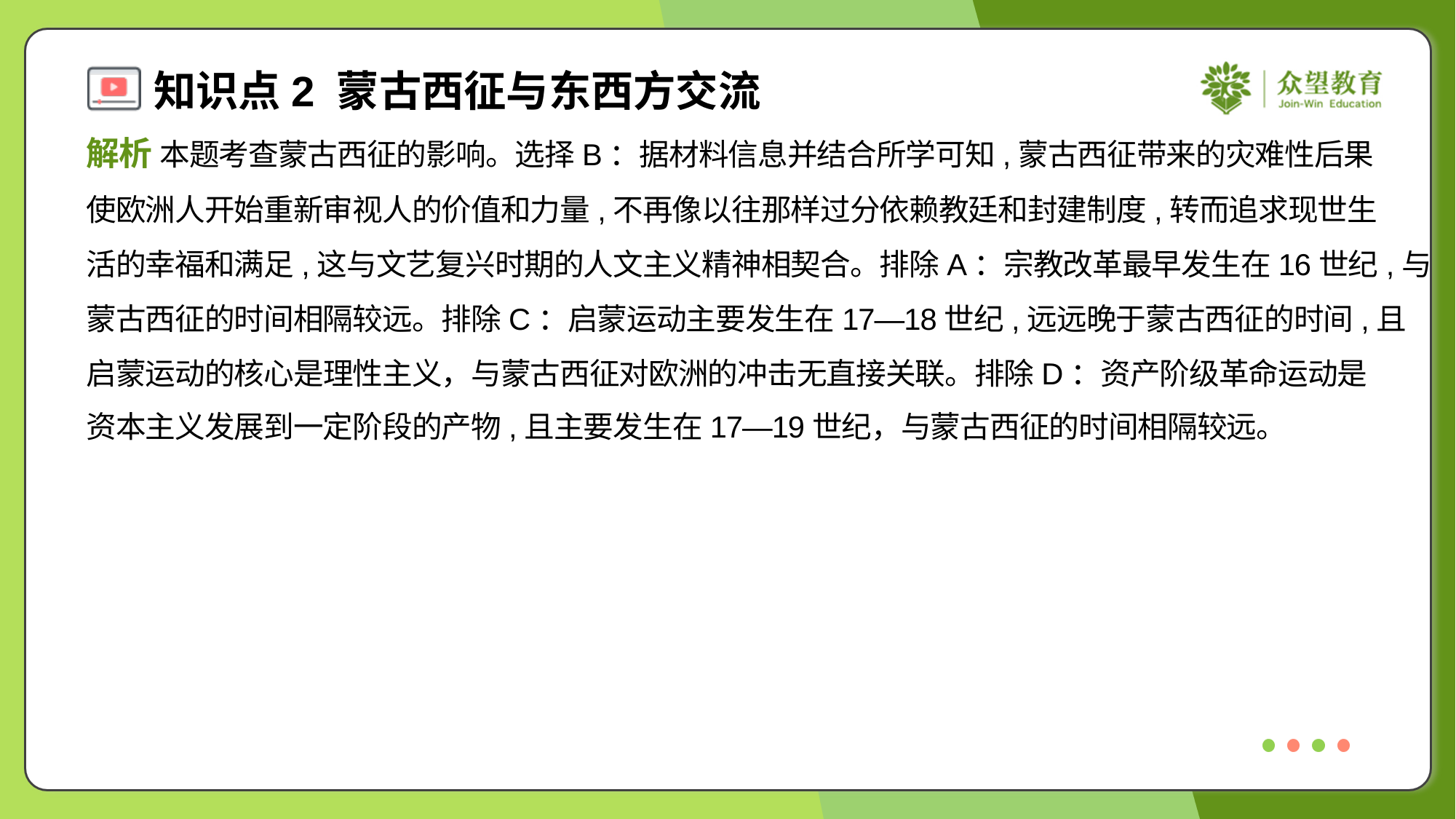

解析 本题考查蒙古西征的影响。选择B：据材料信息并结合所学可知,蒙古西征带来的灾难性后果
使欧洲人开始重新审视人的价值和力量,不再像以往那样过分依赖教廷和封建制度,转而追求现世生
活的幸福和满足,这与文艺复兴时期的人文主义精神相契合。排除A：宗教改革最早发生在16世纪,与
蒙古西征的时间相隔较远。排除C：启蒙运动主要发生在17—18世纪,远远晚于蒙古西征的时间,且
启蒙运动的核心是理性主义，与蒙古西征对欧洲的冲击无直接关联。排除D：资产阶级革命运动是
资本主义发展到一定阶段的产物,且主要发生在17—19世纪，与蒙古西征的时间相隔较远。